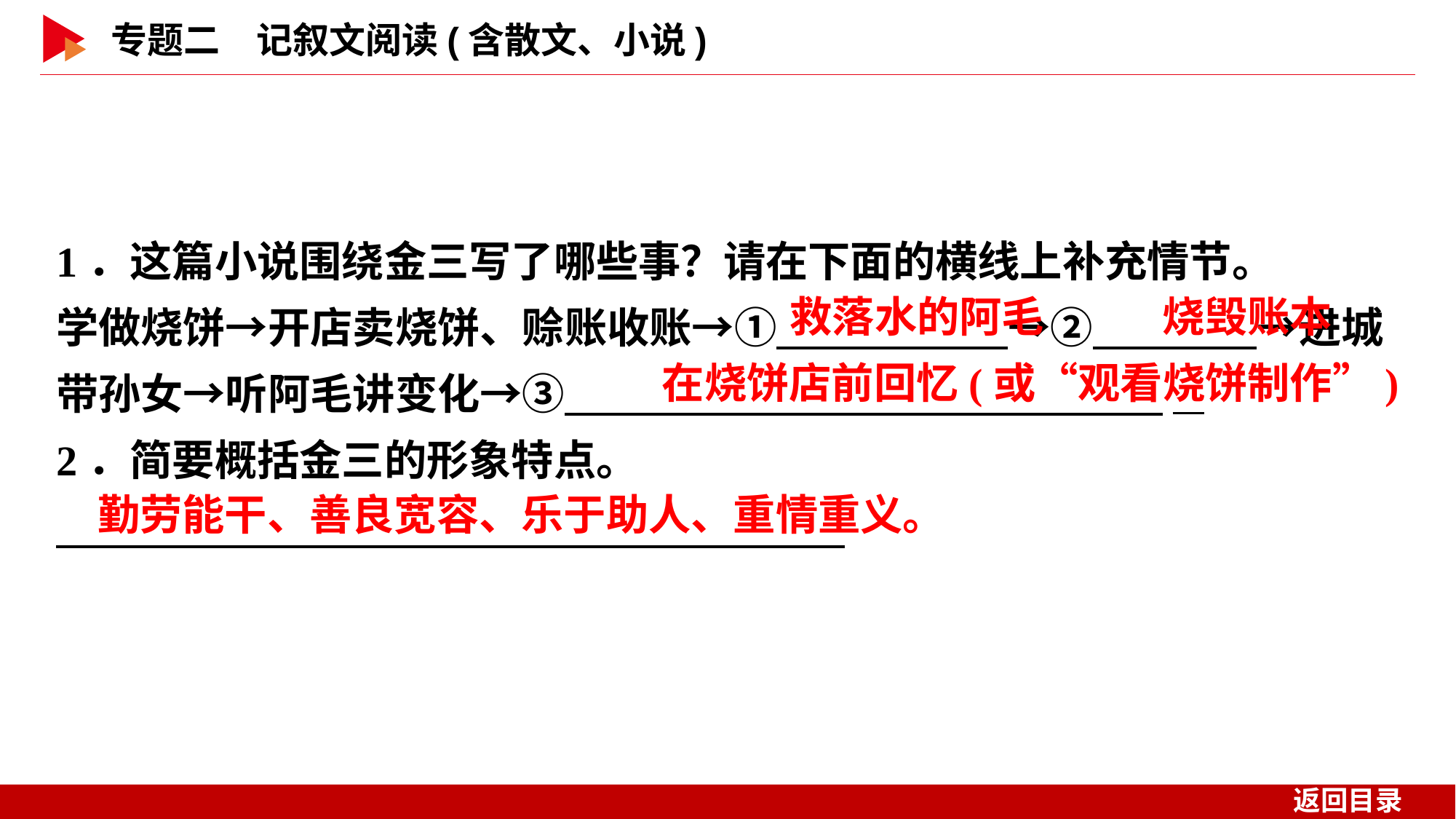

1．这篇小说围绕金三写了哪些事？请在下面的横线上补充情节。
学做烧饼→开店卖烧饼、赊账收账→①                        →②                 →进城带孙女→听阿毛讲变化→③                                                              _
2．简要概括金三的形象特点。
　                                                                        　 _
救落水的阿毛
烧毁账本
在烧饼店前回忆(或“观看烧饼制作”)
勤劳能干、善良宽容、乐于助人、重情重义。